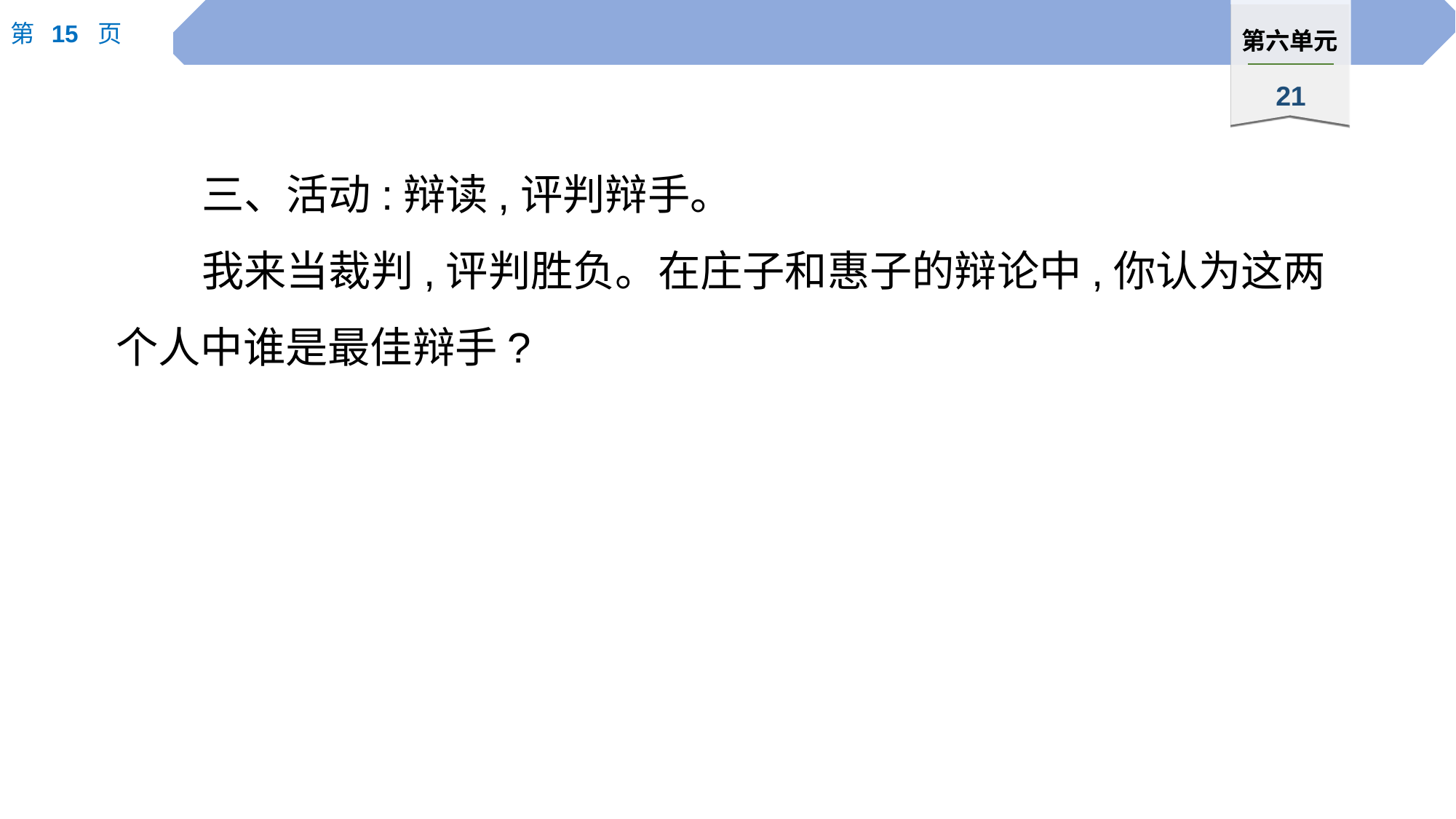

三、活动:辩读,评判辩手。
我来当裁判,评判胜负。在庄子和惠子的辩论中,你认为这两个人中谁是最佳辩手?